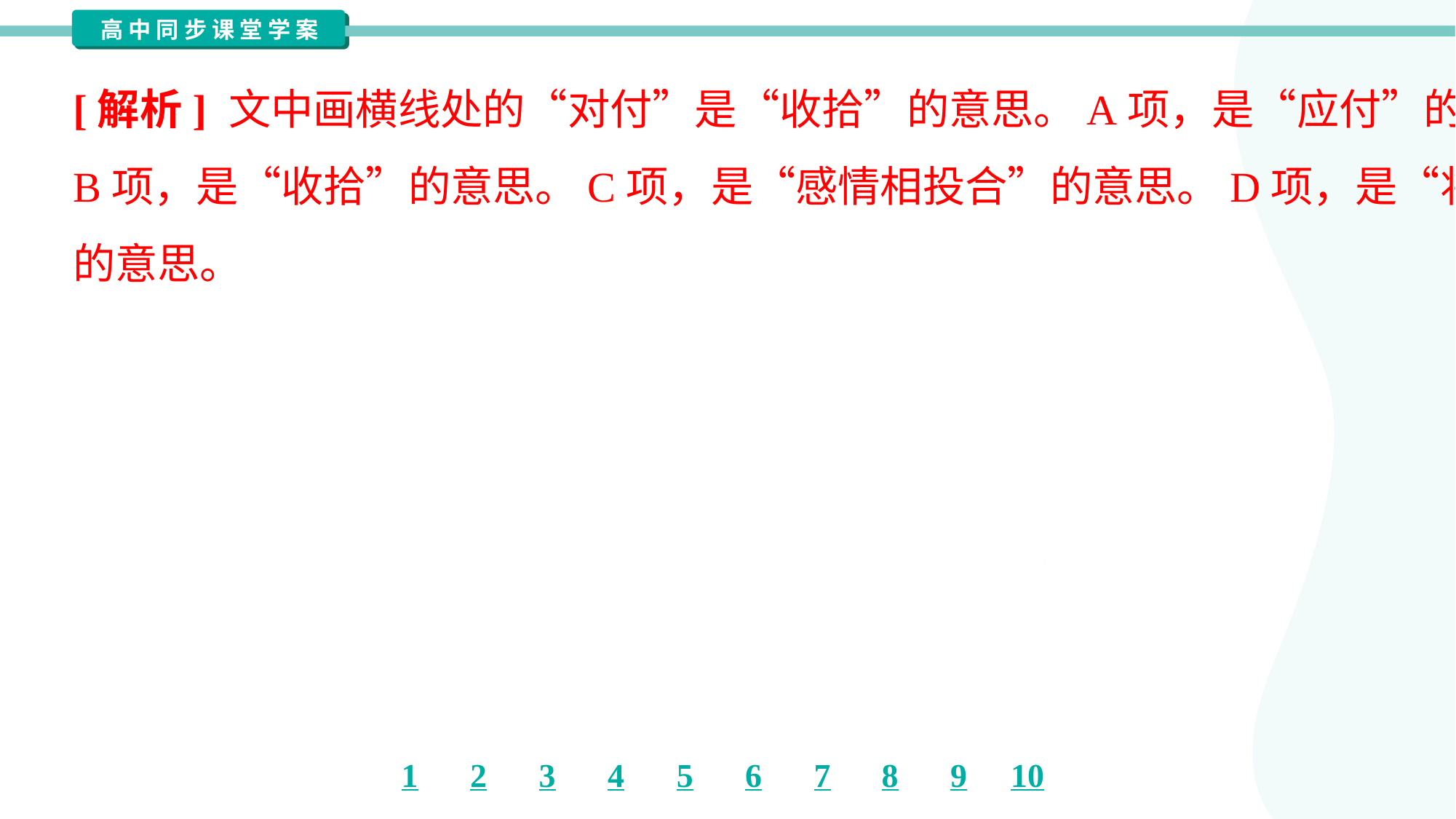

[解析] 文中画横线处的“对付”是“收拾”的意思。A项，是“应付”的意思。
B项，是“收拾”的意思。C项，是“感情相投合”的意思。D项，是“将就”
的意思。